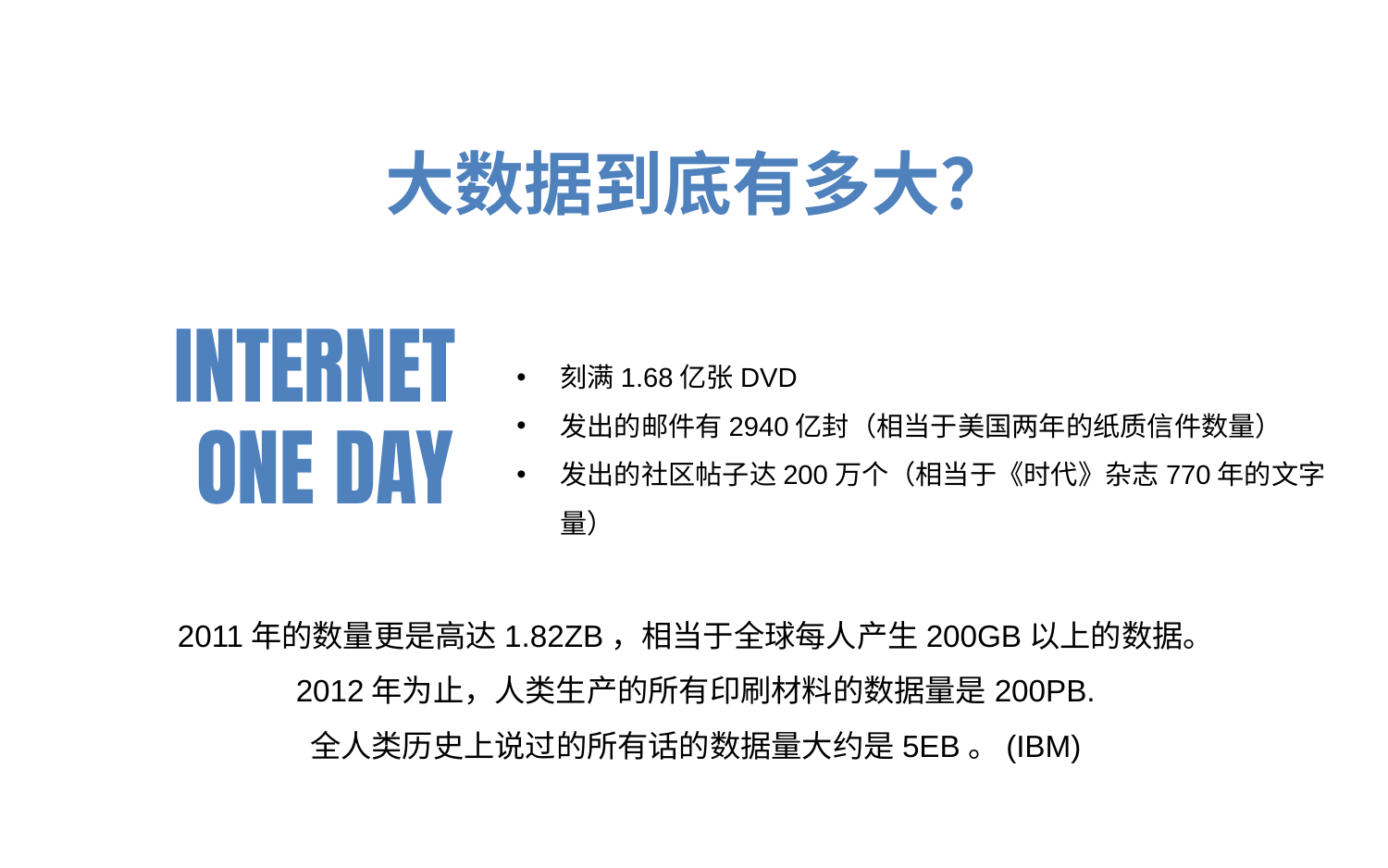

大数据到底有多大？
INTERNET
ONE DAY
刻满1.68亿张DVD
发出的邮件有2940亿封（相当于美国两年的纸质信件数量）
发出的社区帖子达200万个（相当于《时代》杂志770年的文字量）
2011年的数量更是高达1.82ZB，相当于全球每人产生200GB以上的数据。
2012年为止，人类生产的所有印刷材料的数据量是200PB.
全人类历史上说过的所有话的数据量大约是5EB。(IBM)